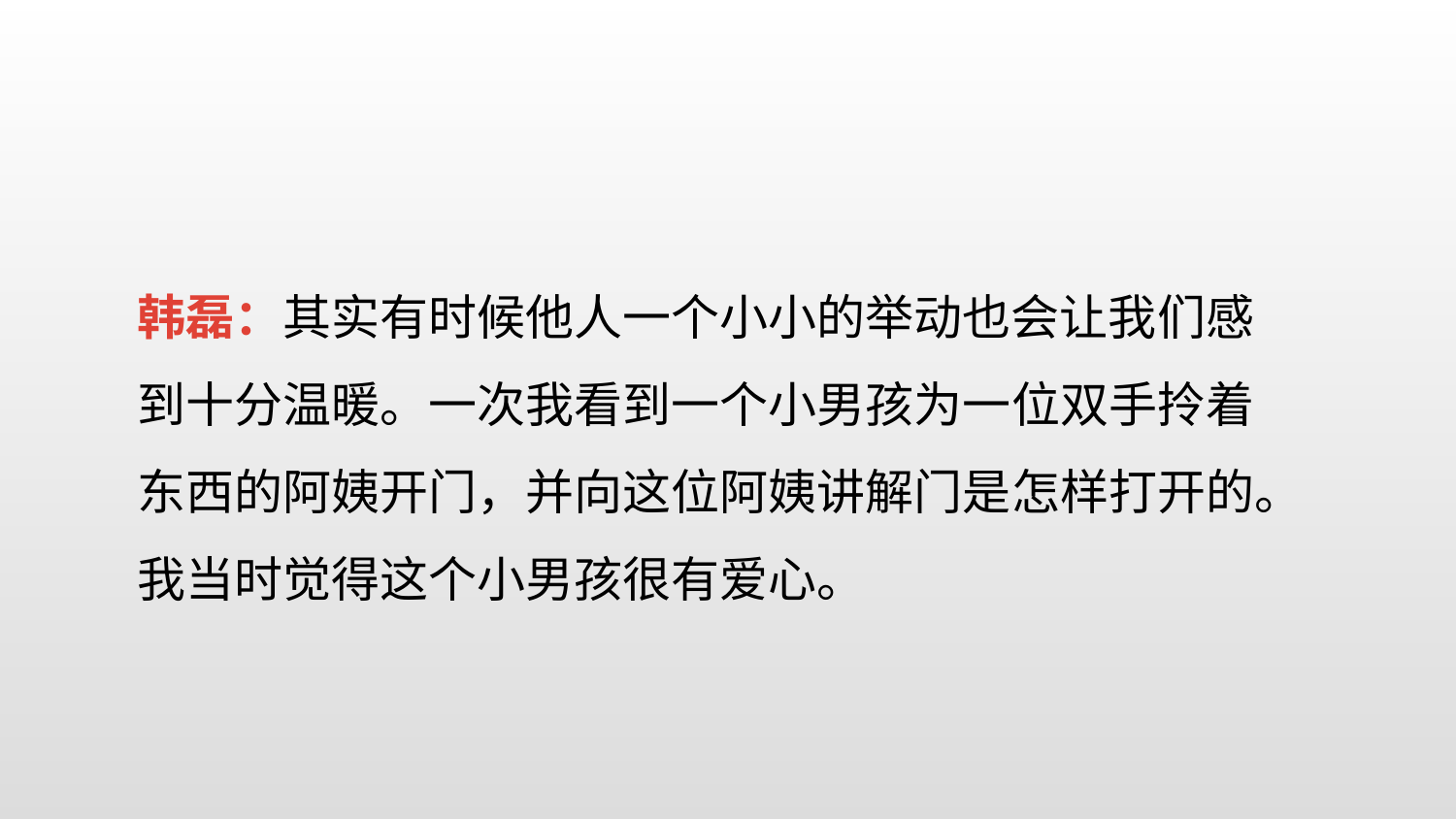

韩磊：其实有时候他人一个小小的举动也会让我们感到十分温暖。一次我看到一个小男孩为一位双手拎着东西的阿姨开门，并向这位阿姨讲解门是怎样打开的。我当时觉得这个小男孩很有爱心。